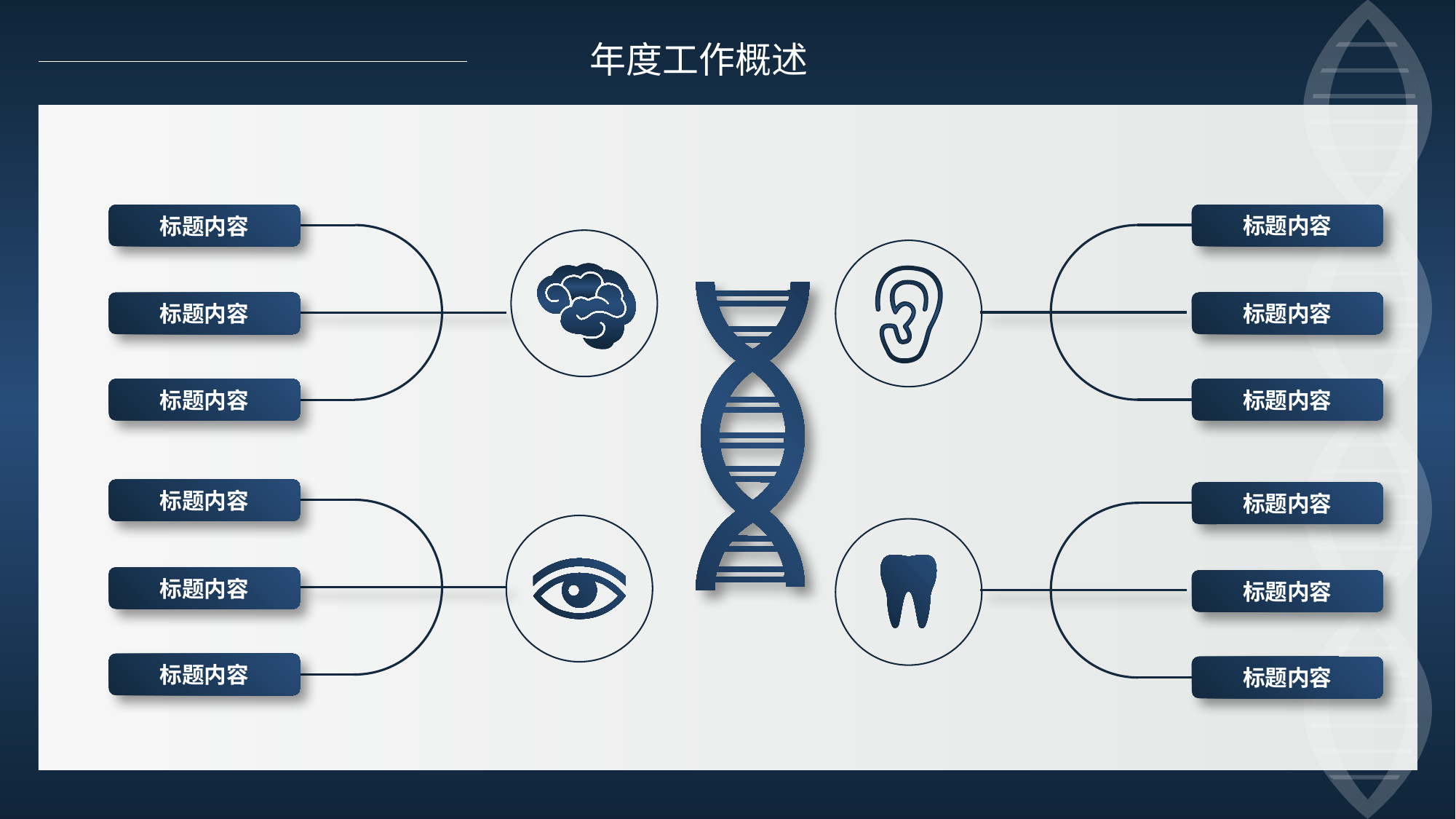

年度工作概述
标题内容
标题内容

标题内容
标题内容
标题内容
标题内容
标题内容
标题内容

标题内容
标题内容
标题内容
标题内容